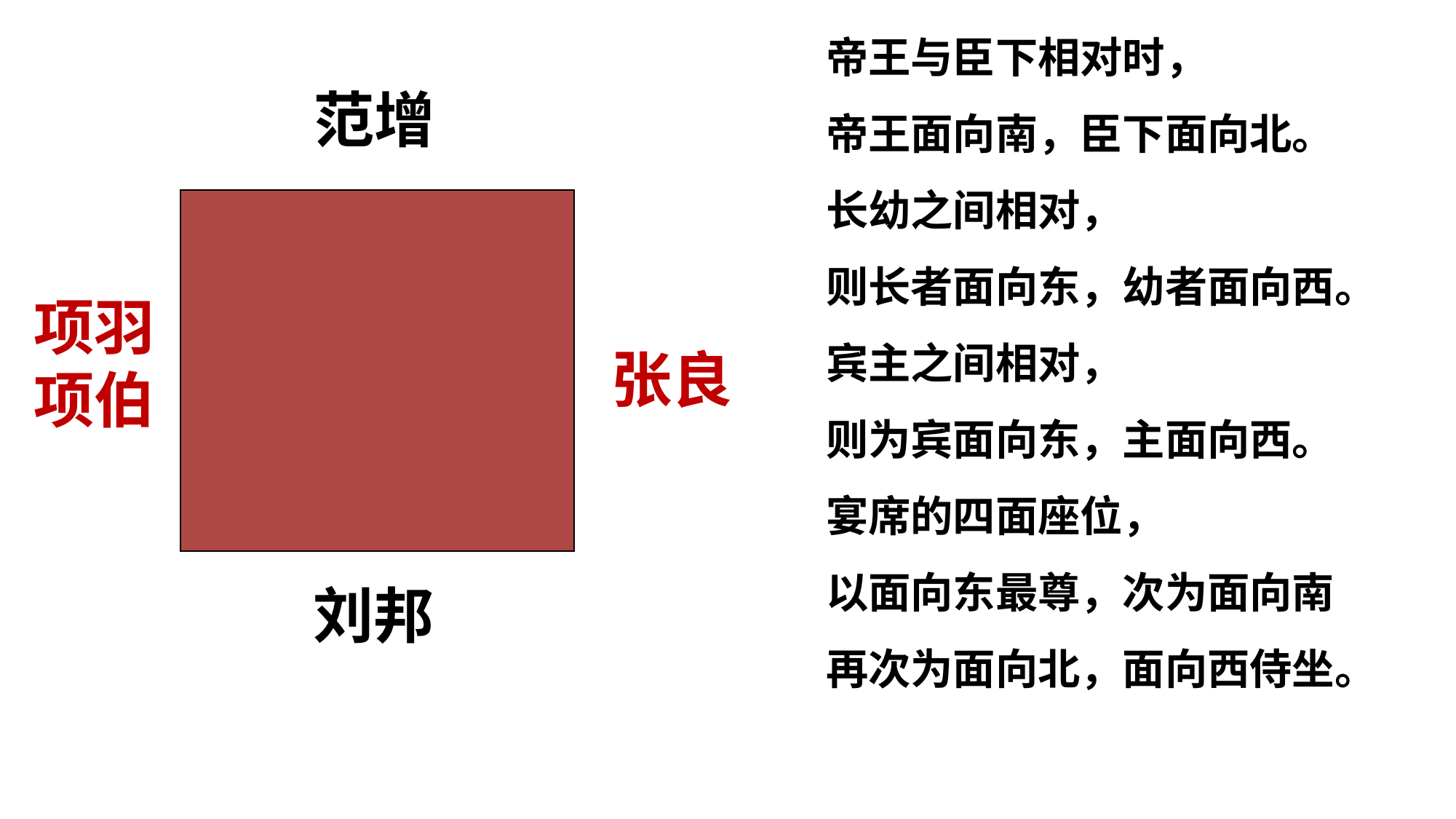

帝王与臣下相对时，
帝王面向南，臣下面向北。
长幼之间相对，
则长者面向东，幼者面向西。
宾主之间相对，
则为宾面向东，主面向西。
宴席的四面座位，
以面向东最尊，次为面向南
再次为面向北，面向西侍坐。
范增

项羽项伯
张良
刘邦